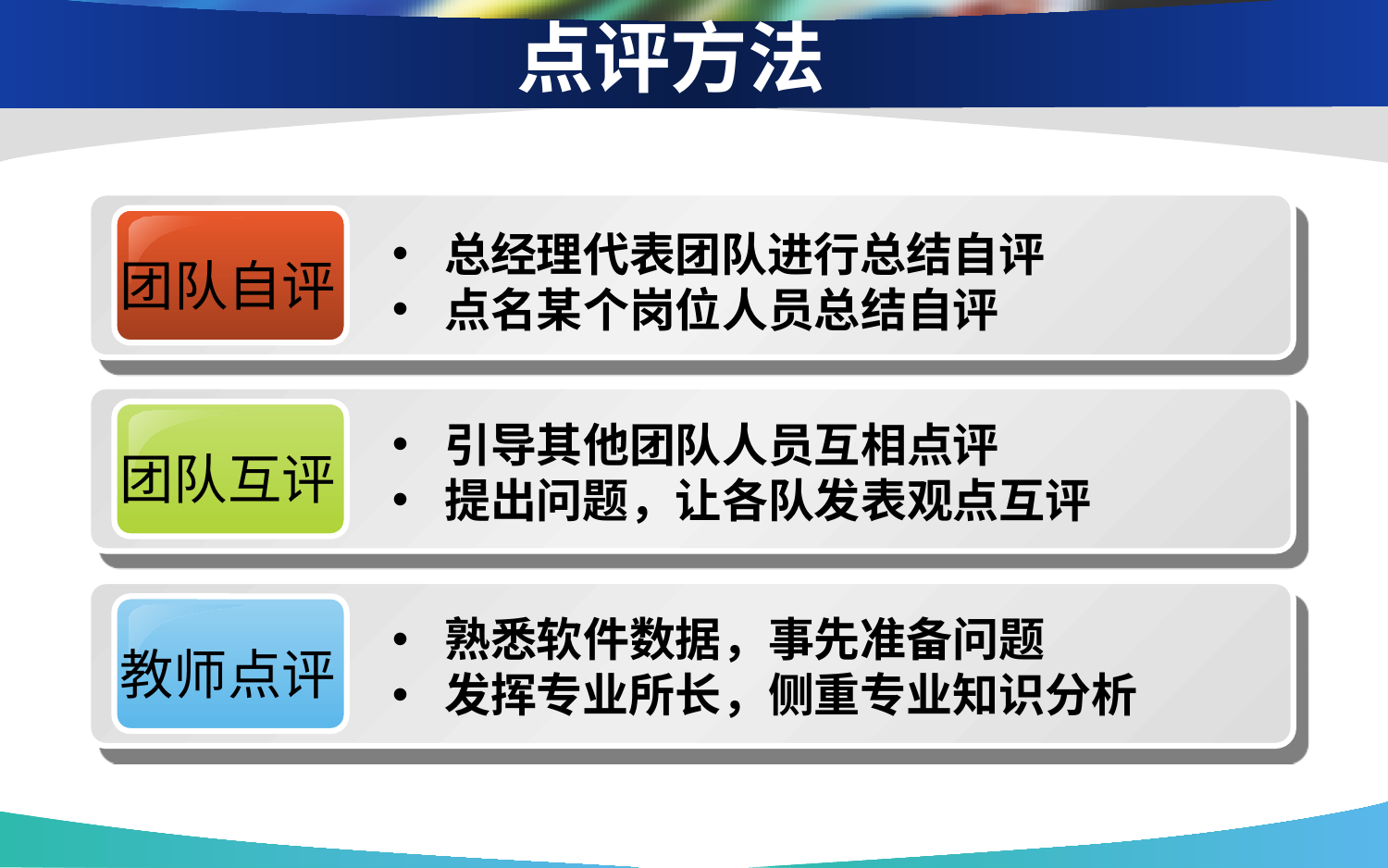

# 点评方法

团队自评
总经理代表团队进行总结自评
点名某个岗位人员总结自评

团队互评
引导其他团队人员互相点评
提出问题，让各队发表观点互评

教师点评
熟悉软件数据，事先准备问题
发挥专业所长，侧重专业知识分析